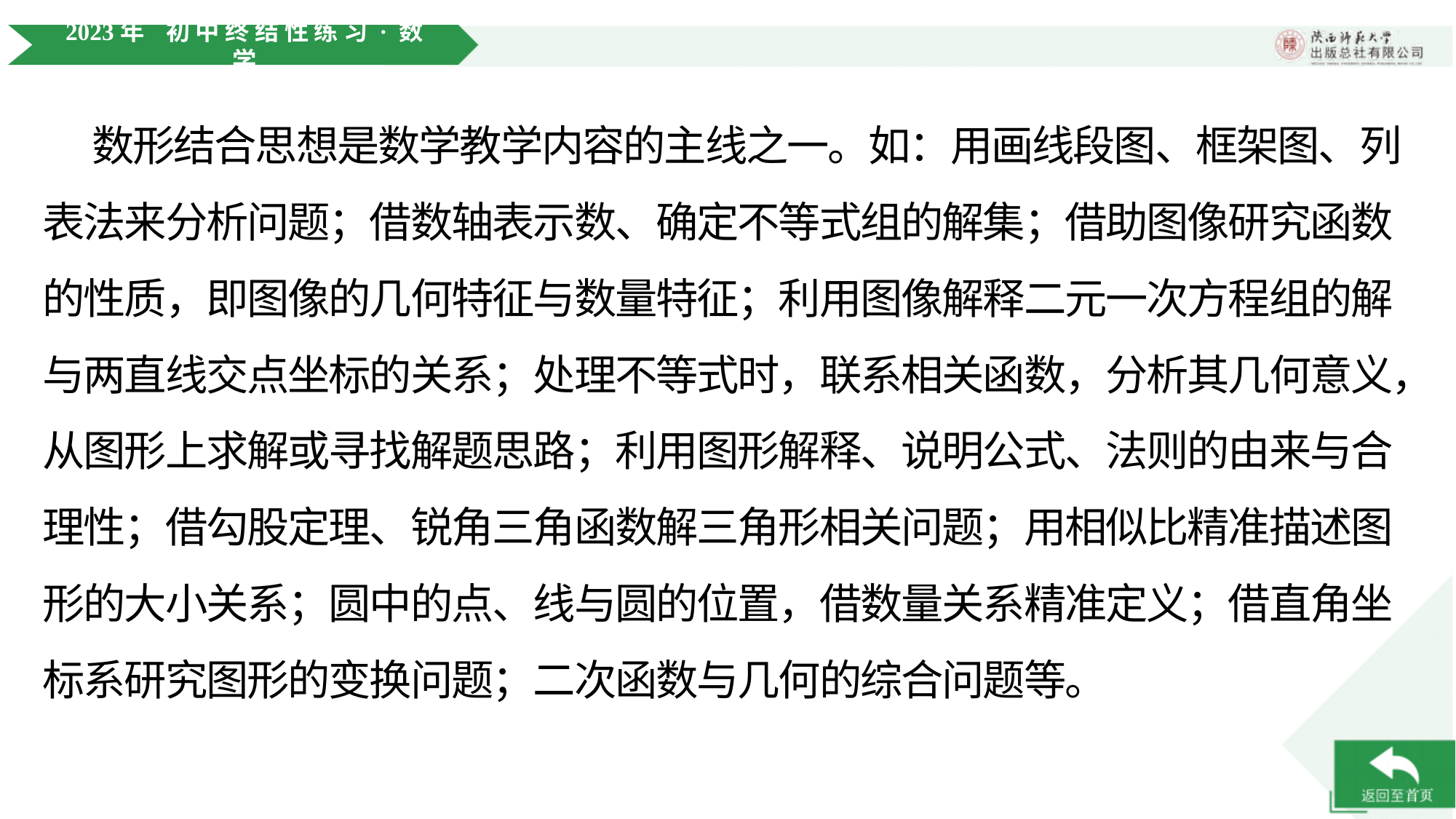

数形结合思想是数学教学内容的主线之一。如：用画线段图、框架图、列表法来分析问题；借数轴表示数、确定不等式组的解集；借助图像研究函数的性质，即图像的几何特征与数量特征；利用图像解释二元一次方程组的解与两直线交点坐标的关系；处理不等式时，联系相关函数，分析其几何意义，从图形上求解或寻找解题思路；利用图形解释、说明公式、法则的由来与合理性；借勾股定理、锐角三角函数解三角形相关问题；用相似比精准描述图形的大小关系；圆中的点、线与圆的位置，借数量关系精准定义；借直角坐标系研究图形的变换问题；二次函数与几何的综合问题等。